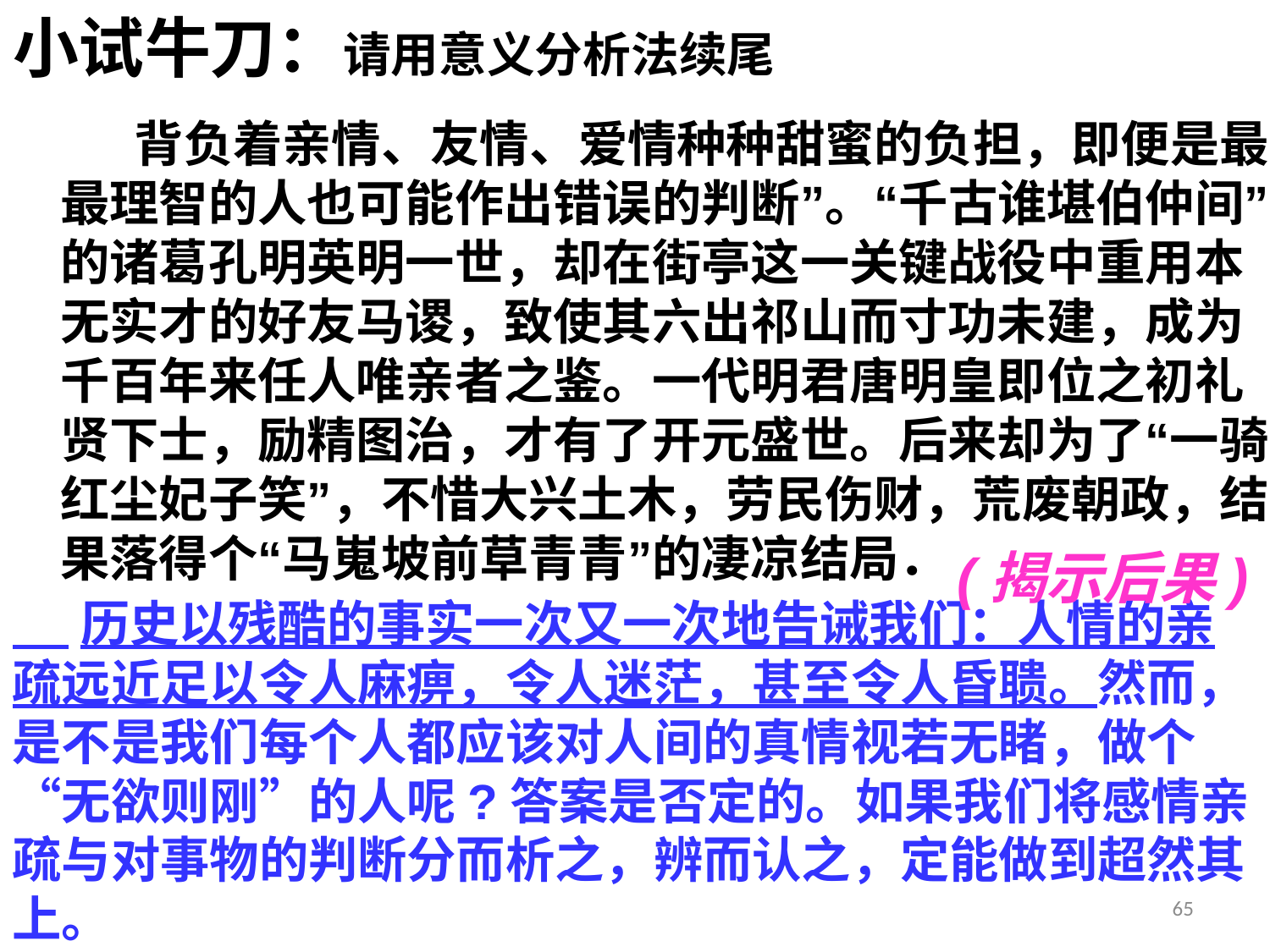

# 小试牛刀：请用意义分析法续尾
        背负着亲情、友情、爱情种种甜蜜的负担，即便是最最理智的人也可能作出错误的判断”。“千古谁堪伯仲间”的诸葛孔明英明一世，却在街亭这一关键战役中重用本无实才的好友马谡，致使其六出祁山而寸功未建，成为千百年来任人唯亲者之鉴。一代明君唐明皇即位之初礼贤下士，励精图治，才有了开元盛世。后来却为了“一骑红尘妃子笑”，不惜大兴土木，劳民伤财，荒废朝政，结果落得个“马嵬坡前草青青”的凄凉结局．
(揭示后果)
     历史以残酷的事实一次又一次地告诫我们：人情的亲疏远近足以令人麻痹，令人迷茫，甚至令人昏聩。然而，是不是我们每个人都应该对人间的真情视若无睹，做个“无欲则刚”的人呢?答案是否定的。如果我们将感情亲疏与对事物的判断分而析之，辨而认之，定能做到超然其上。
65